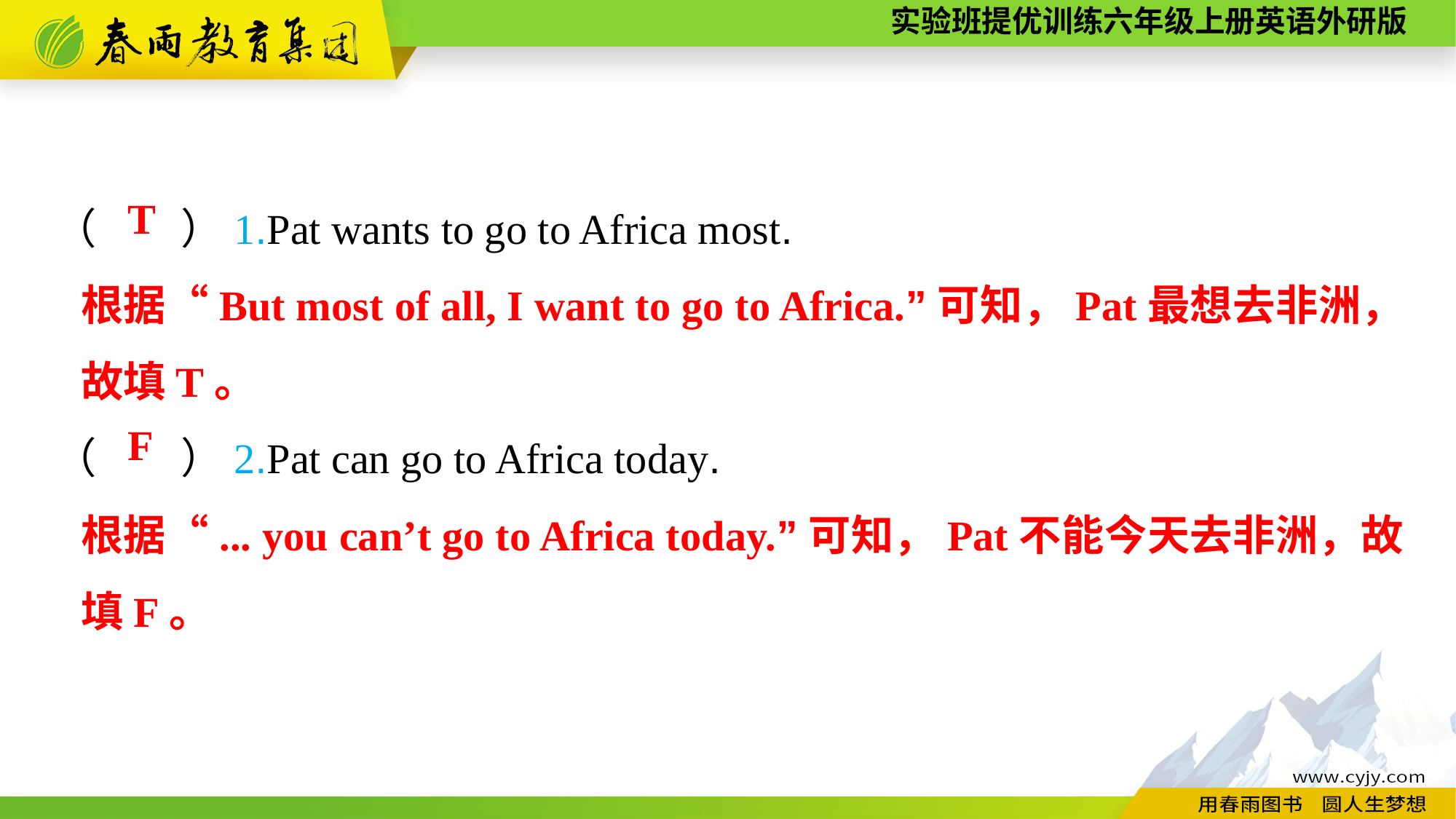

（　　）1.Pat wants to go to Africa most.

（　　）2.Pat can go to Africa today.
T
根据“But most of all, I want to go to Africa.”可知，Pat最想去非洲，故填T。
F
根据“... you can’t go to Africa today.”可知，Pat不能今天去非洲，故填F。